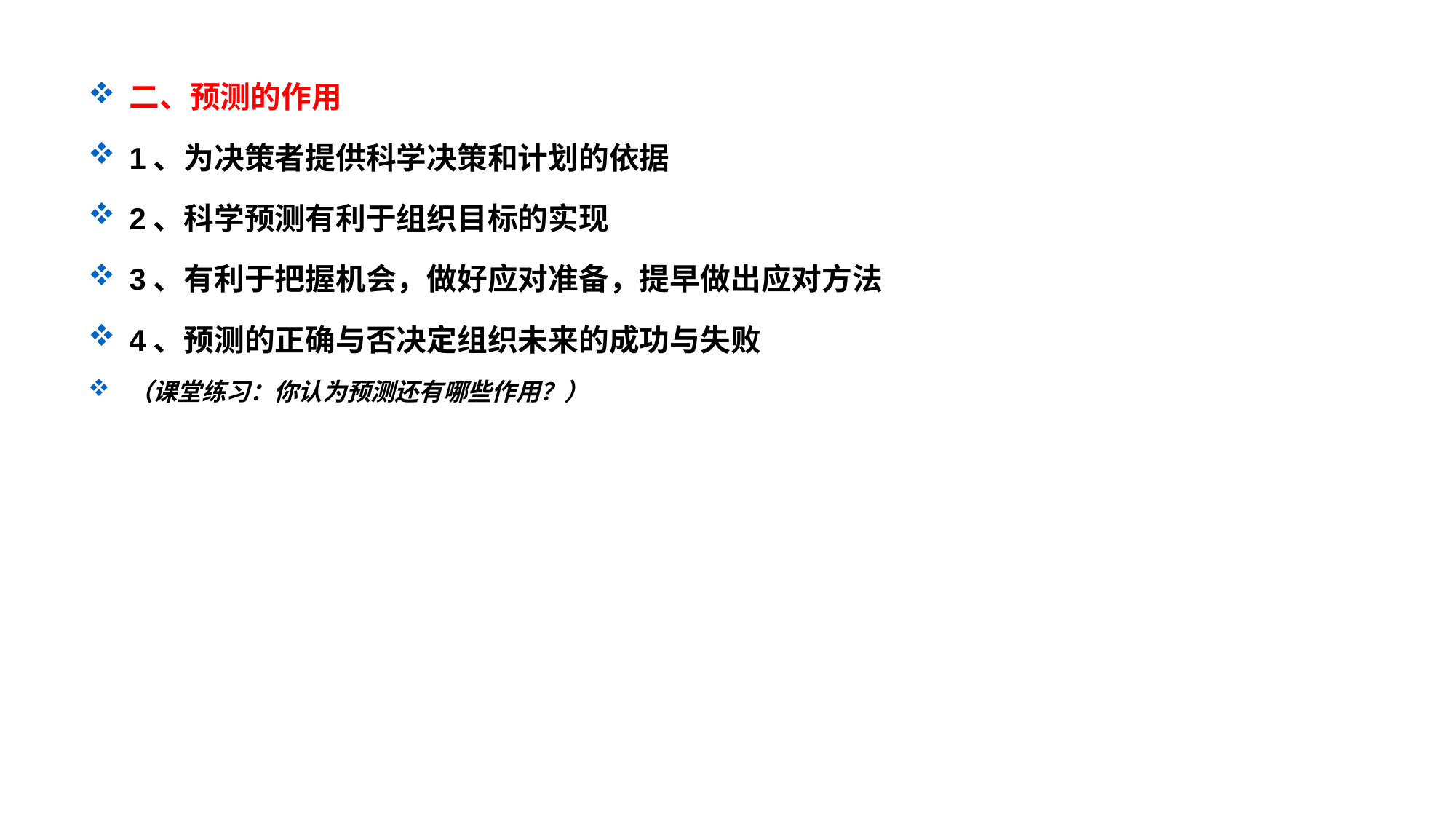

二、预测的作用
1、为决策者提供科学决策和计划的依据
2、科学预测有利于组织目标的实现
3、有利于把握机会，做好应对准备，提早做出应对方法
4、预测的正确与否决定组织未来的成功与失败
（课堂练习：你认为预测还有哪些作用？）

5